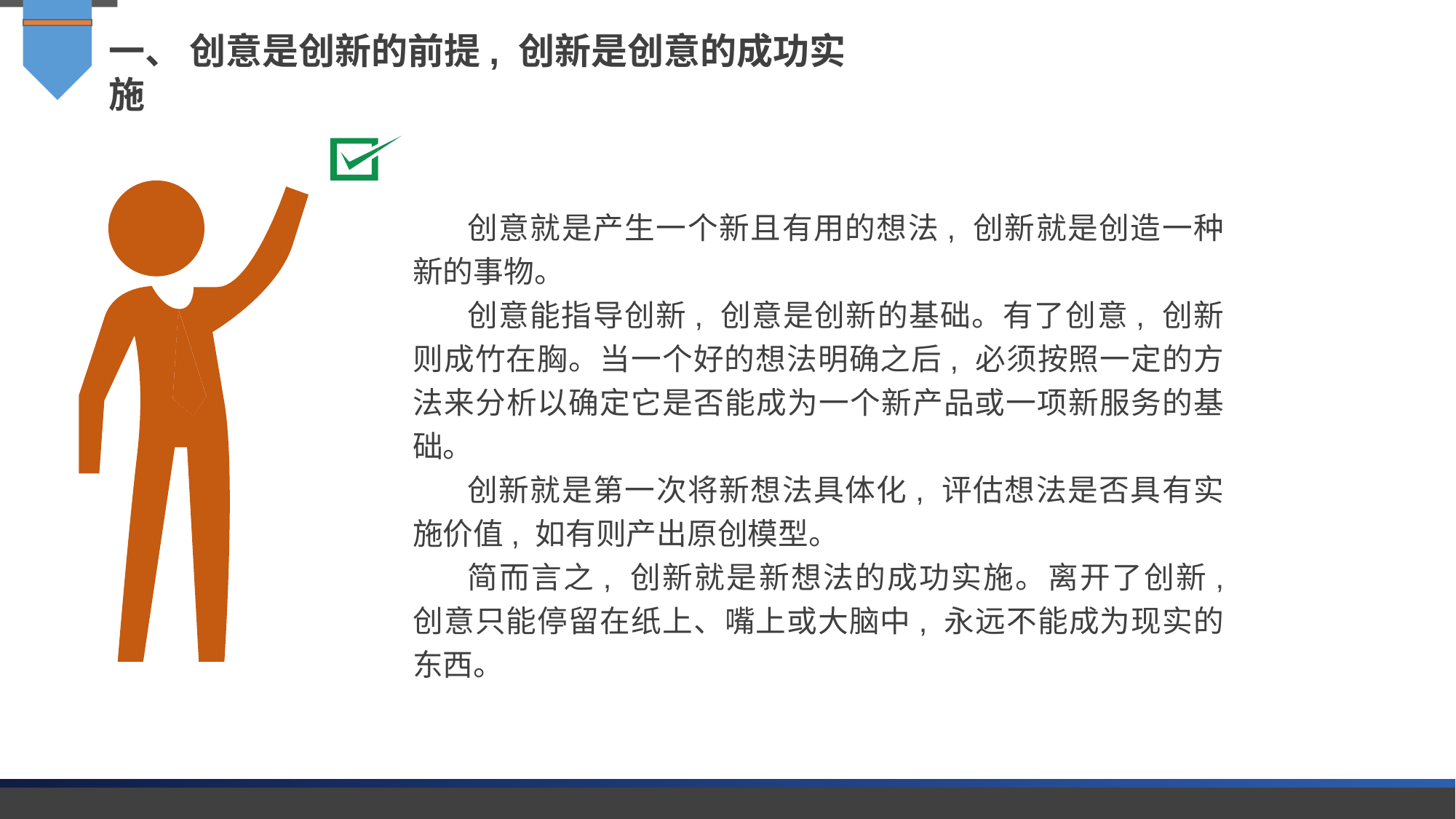

一、 创意是创新的前提, 创新是创意的成功实施

创意就是产生一个新且有用的想法, 创新就是创造一种新的事物。
创意能指导创新, 创意是创新的基础。有了创意, 创新则成竹在胸。当一个好的想法明确之后, 必须按照一定的方法来分析以确定它是否能成为一个新产品或一项新服务的基础。
创新就是第一次将新想法具体化, 评估想法是否具有实施价值, 如有则产出原创模型。
简而言之, 创新就是新想法的成功实施。离开了创新, 创意只能停留在纸上、嘴上或大脑中, 永远不能成为现实的东西。